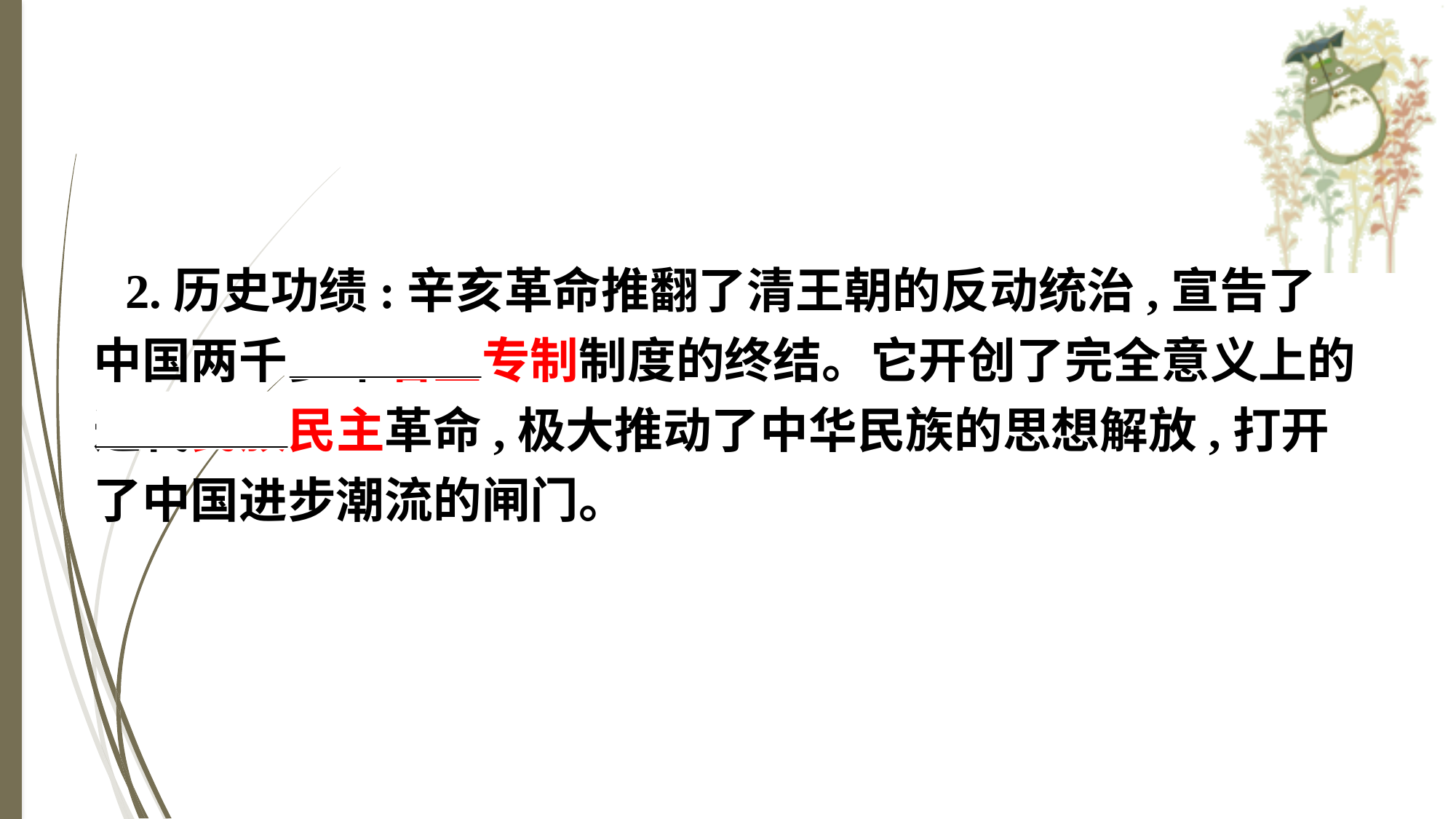

2.历史功绩:辛亥革命推翻了清王朝的反动统治,宣告了中国两千多年君主专制制度的终结。它开创了完全意义上的近代民族民主革命,极大推动了中华民族的思想解放,打开了中国进步潮流的闸门。